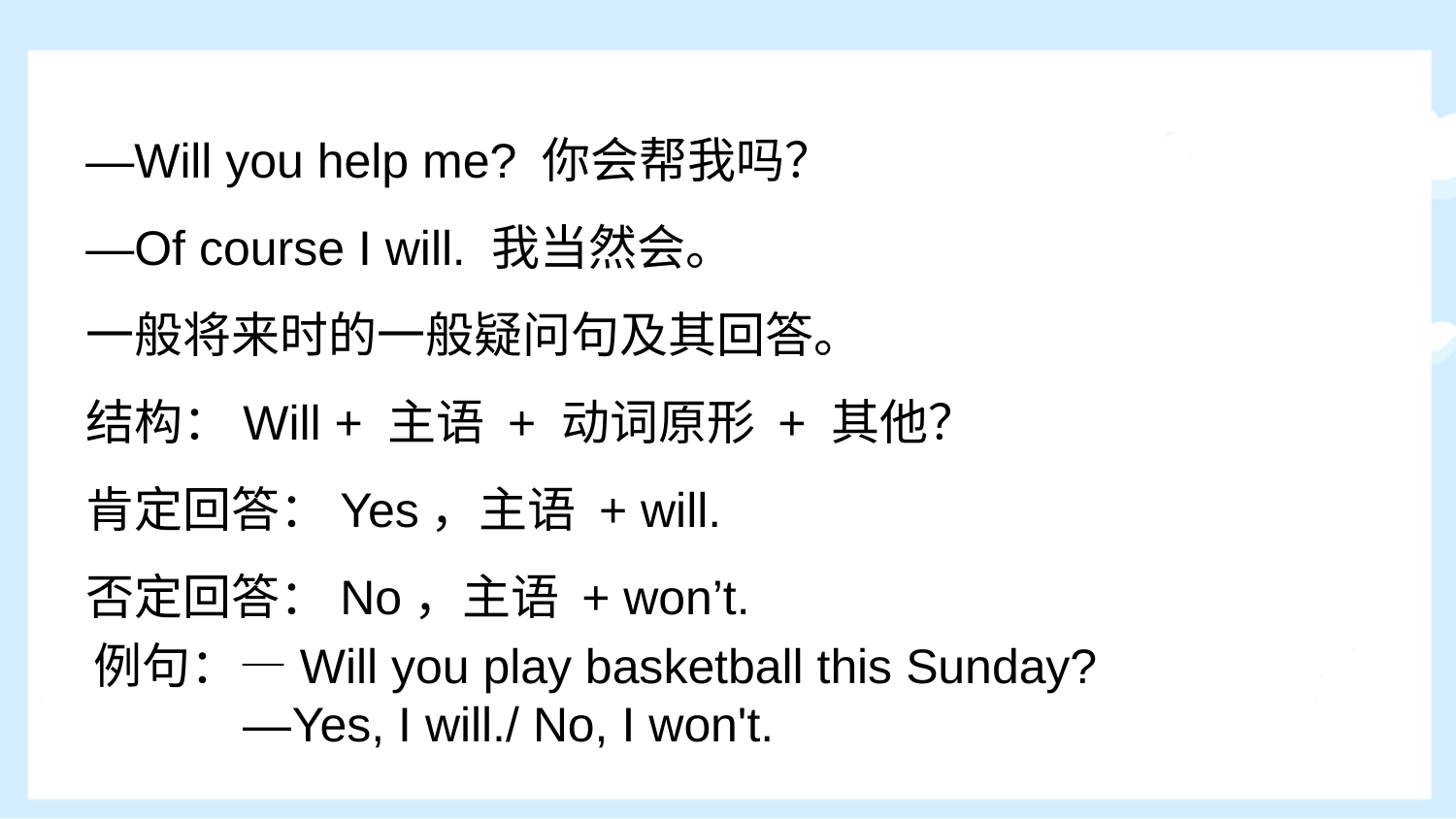

—Will you help me? 你会帮我吗？
—Of course I will. 我当然会。
一般将来时的一般疑问句及其回答。
结构：Will + 主语 + 动词原形 + 其他？
肯定回答：Yes，主语 + will.
否定回答：No，主语 + won’t.
例句：—Will you play basketball this Sunday?
           —Yes, I will./ No, I won't.